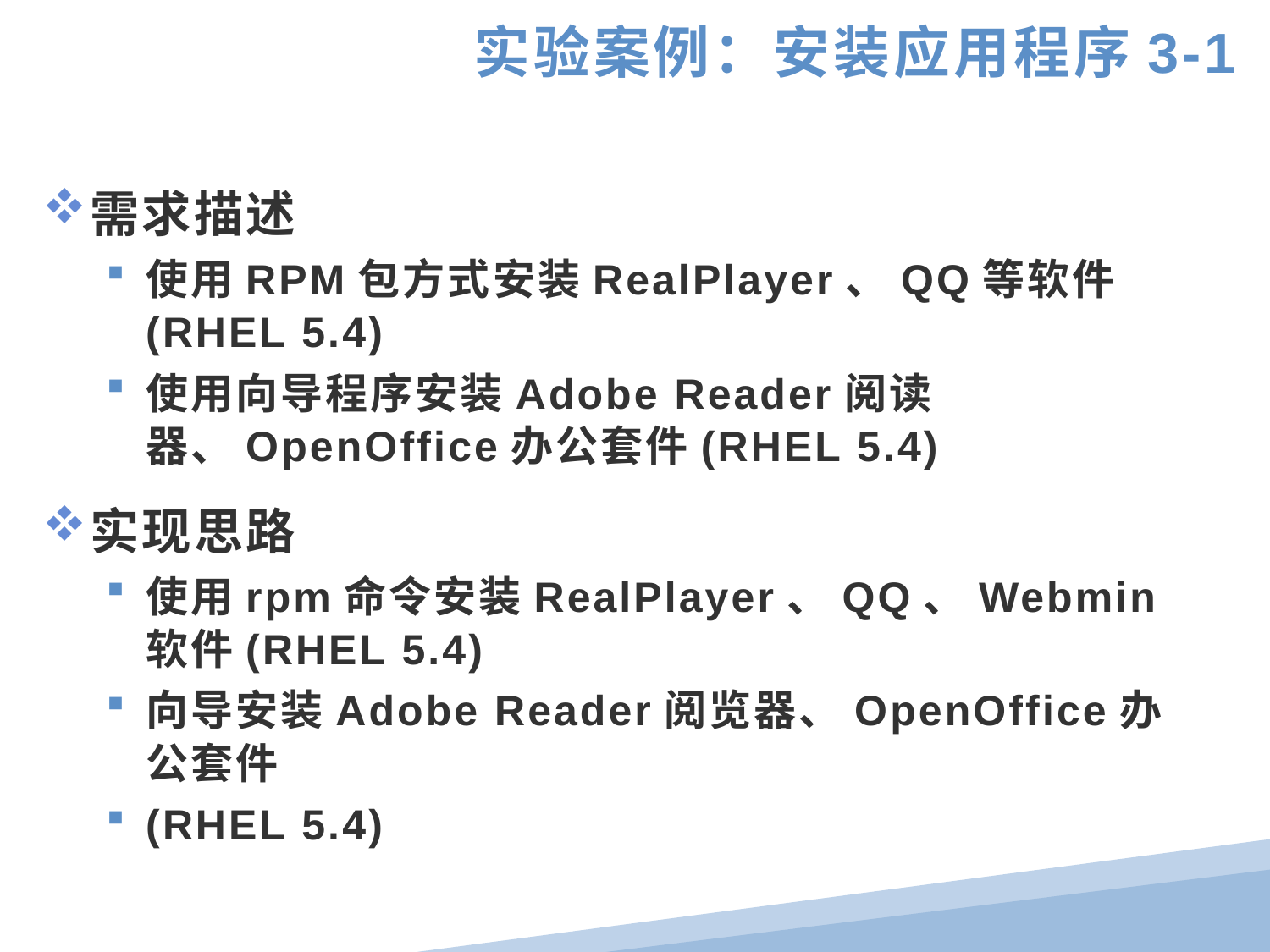

实验案例：安装应用程序3-1
需求描述
使用RPM包方式安装RealPlayer、QQ等软件(RHEL 5.4)
使用向导程序安装Adobe Reader阅读器、OpenOffice办公套件(RHEL 5.4)
实现思路
使用rpm命令安装RealPlayer、QQ、Webmin软件(RHEL 5.4)
向导安装Adobe Reader阅览器、OpenOffice办公套件
(RHEL 5.4)